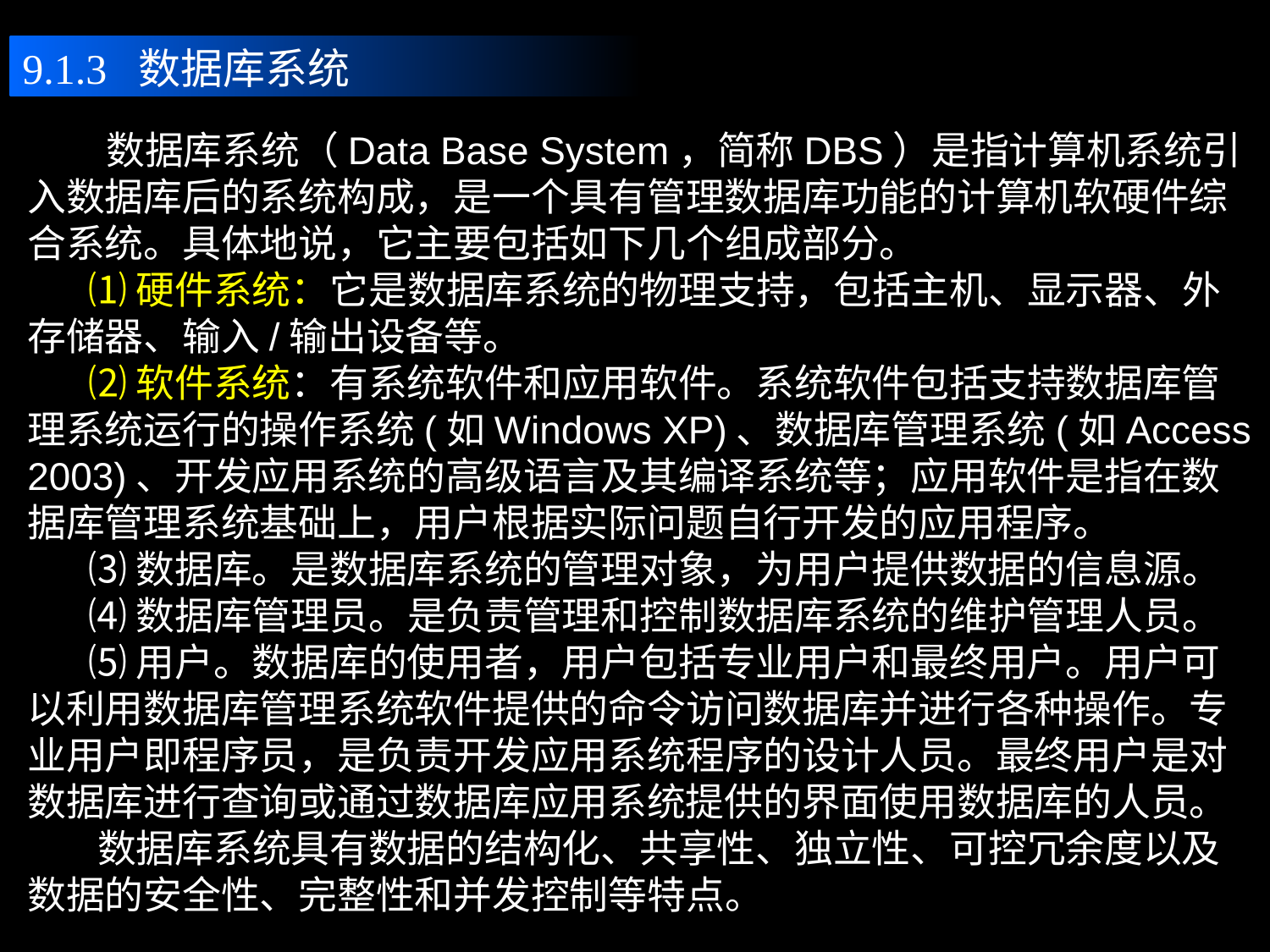

9.1.3  数据库系统
        数据库系统（Data Base System，简称DBS）是指计算机系统引入数据库后的系统构成，是一个具有管理数据库功能的计算机软硬件综合系统。具体地说，它主要包括如下几个组成部分。
       ⑴硬件系统：它是数据库系统的物理支持，包括主机、显示器、外存储器、输入/输出设备等。
       ⑵软件系统：有系统软件和应用软件。系统软件包括支持数据库管理系统运行的操作系统(如Windows XP)、数据库管理系统(如Access 2003)、开发应用系统的高级语言及其编译系统等；应用软件是指在数据库管理系统基础上，用户根据实际问题自行开发的应用程序。
       ⑶数据库。是数据库系统的管理对象，为用户提供数据的信息源。
       ⑷数据库管理员。是负责管理和控制数据库系统的维护管理人员。
       ⑸用户。数据库的使用者，用户包括专业用户和最终用户。用户可以利用数据库管理系统软件提供的命令访问数据库并进行各种操作。专业用户即程序员，是负责开发应用系统程序的设计人员。最终用户是对数据库进行查询或通过数据库应用系统提供的界面使用数据库的人员。
       数据库系统具有数据的结构化、共享性、独立性、可控冗余度以及数据的安全性、完整性和并发控制等特点。